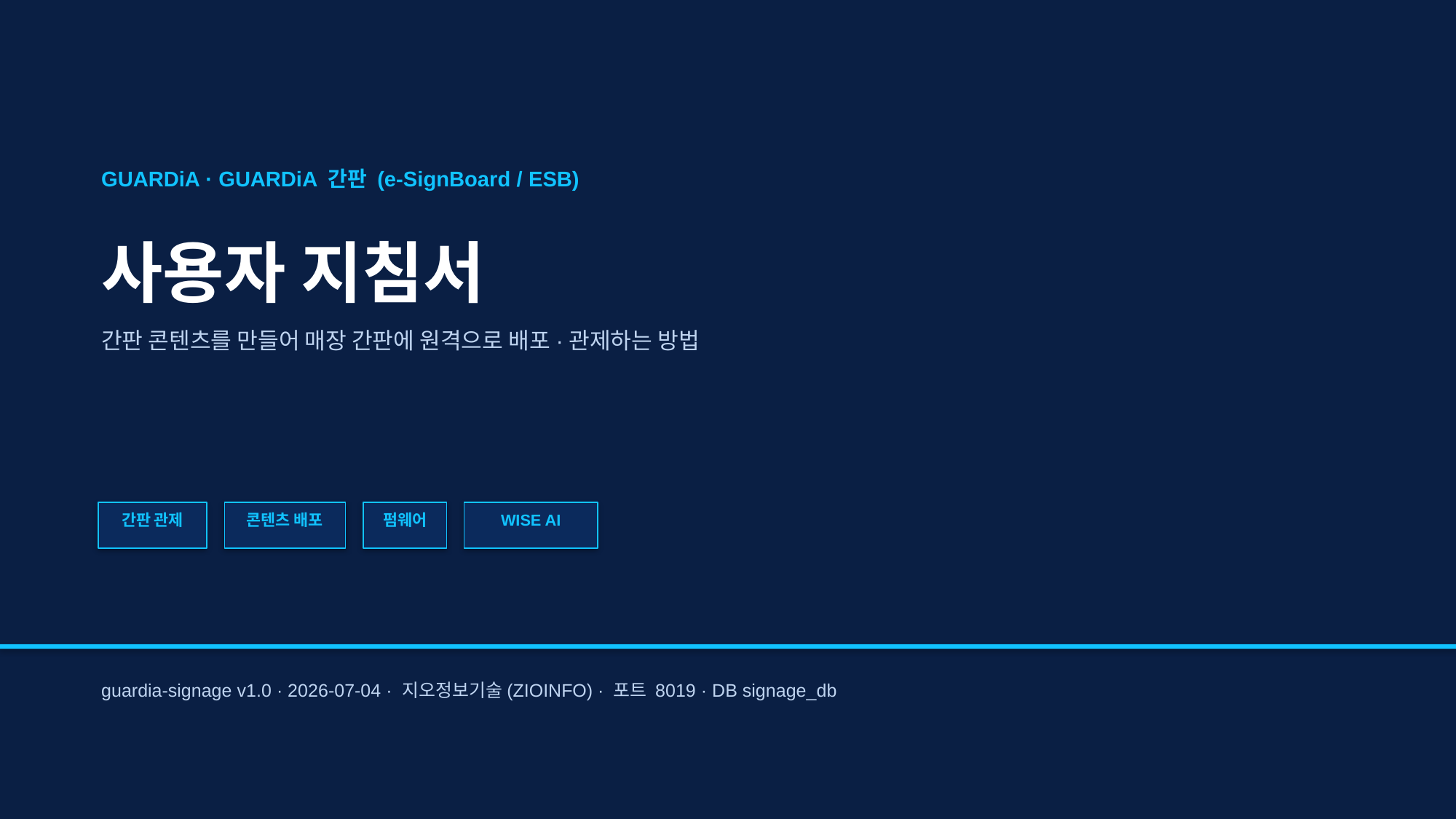

GUARDiA · GUARDiA 간판 (e-SignBoard / ESB)
사용자 지침서
간판 콘텐츠를 만들어 매장 간판에 원격으로 배포·관제하는 방법

간판 관제
콘텐츠 배포
펌웨어
WISE AI

guardia-signage v1.0 · 2026-07-04 · 지오정보기술(ZIOINFO) · 포트 8019 · DB signage_db